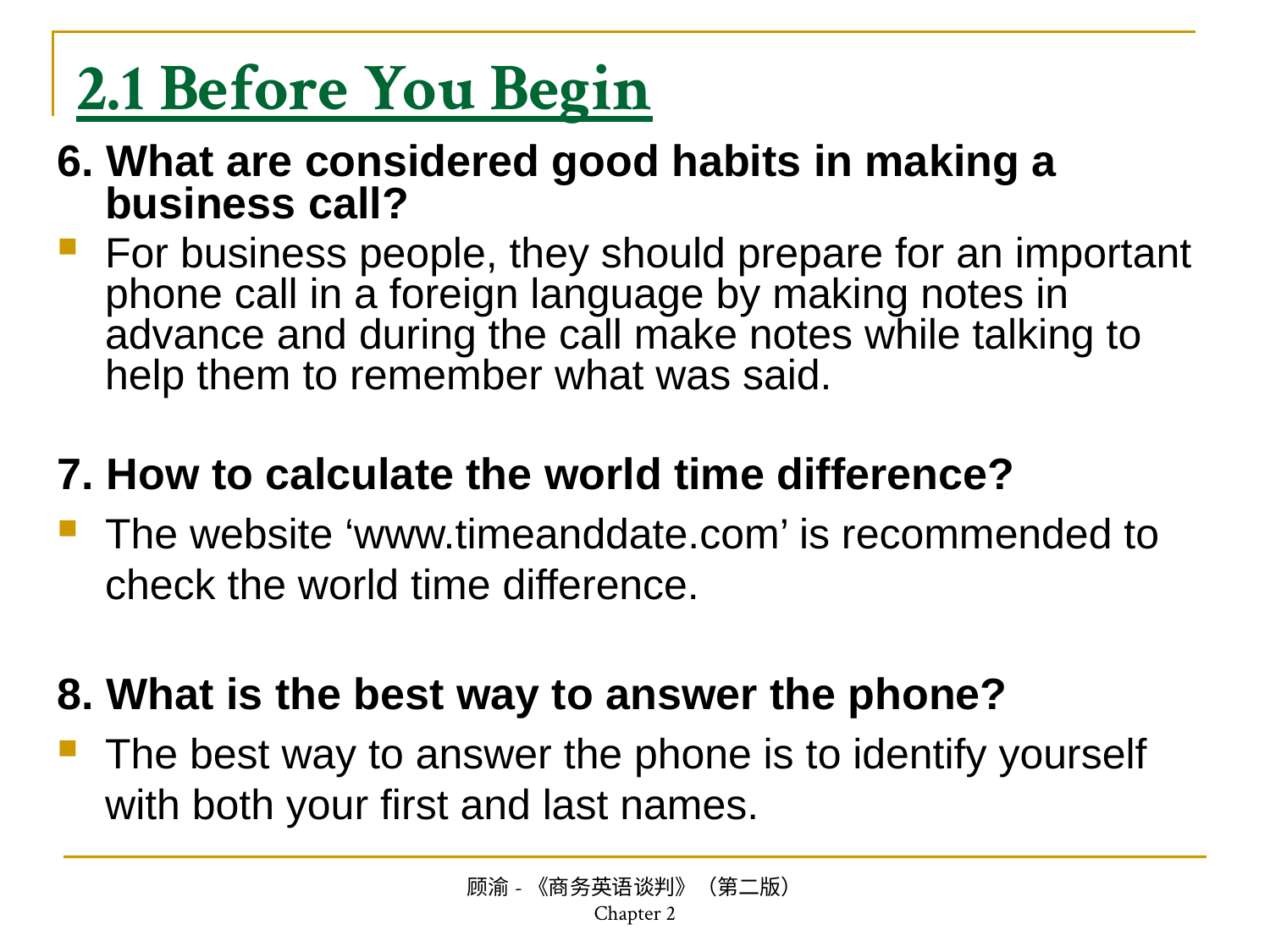

# 2.1 Before You Begin
6. What are considered good habits in making a business call?
For business people, they should prepare for an important phone call in a foreign language by making notes in advance and during the call make notes while talking to help them to remember what was said.

7. How to calculate the world time difference?
The website ‘www.timeanddate.com’ is recommended to check the world time difference.

8. What is the best way to answer the phone?
The best way to answer the phone is to identify yourself with both your first and last names.

9
顾渝-《商务英语谈判》（第二版） Chapter 2